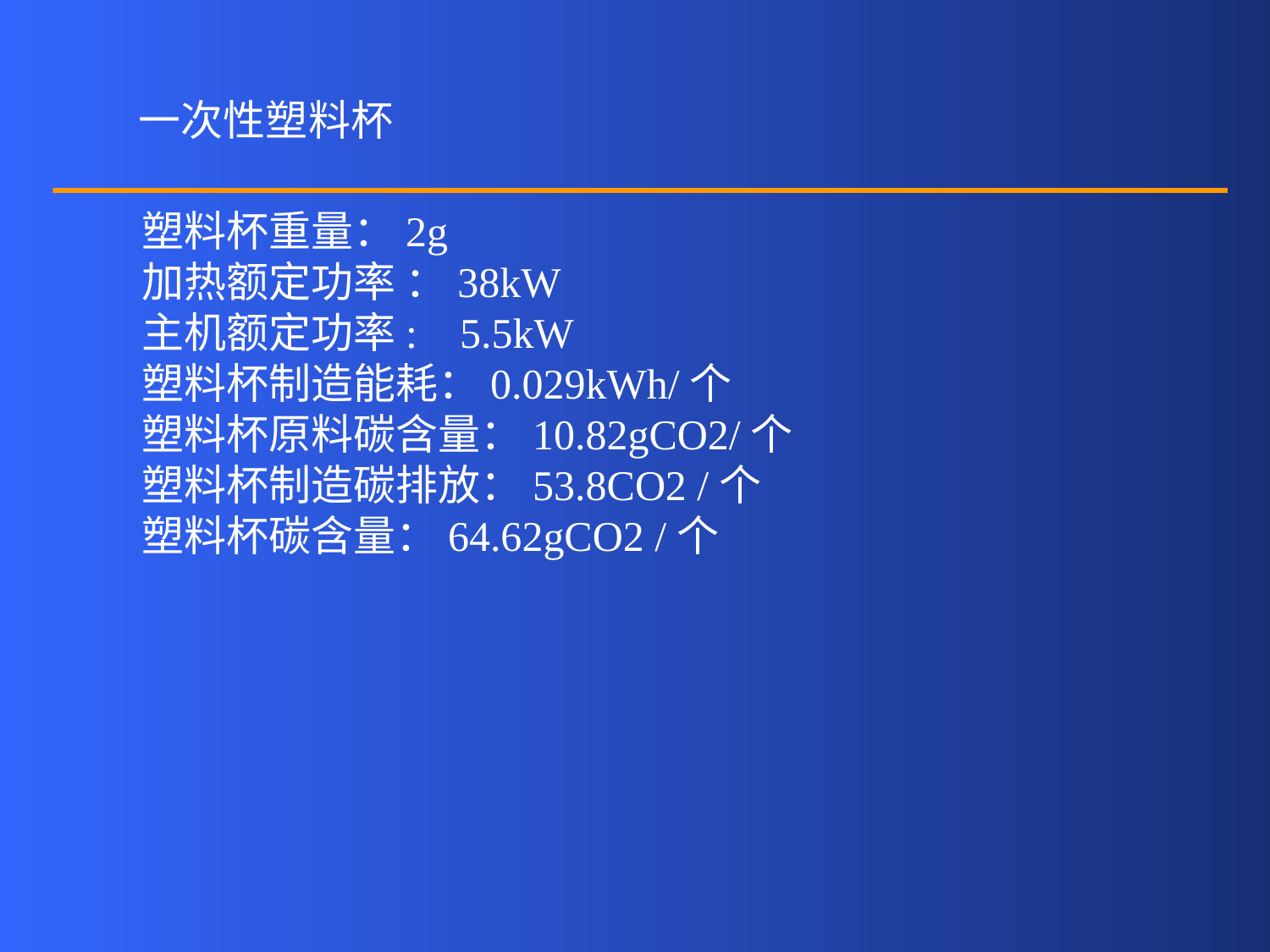

一次性塑料杯

塑料杯重量：2g
加热额定功率 ：38kW
主机额定功率:    5.5kW
塑料杯制造能耗：0.029kWh/个
塑料杯原料碳含量：10.82gCO2/个
塑料杯制造碳排放：53.8CO2 /个
塑料杯碳含量：64.62gCO2 /个